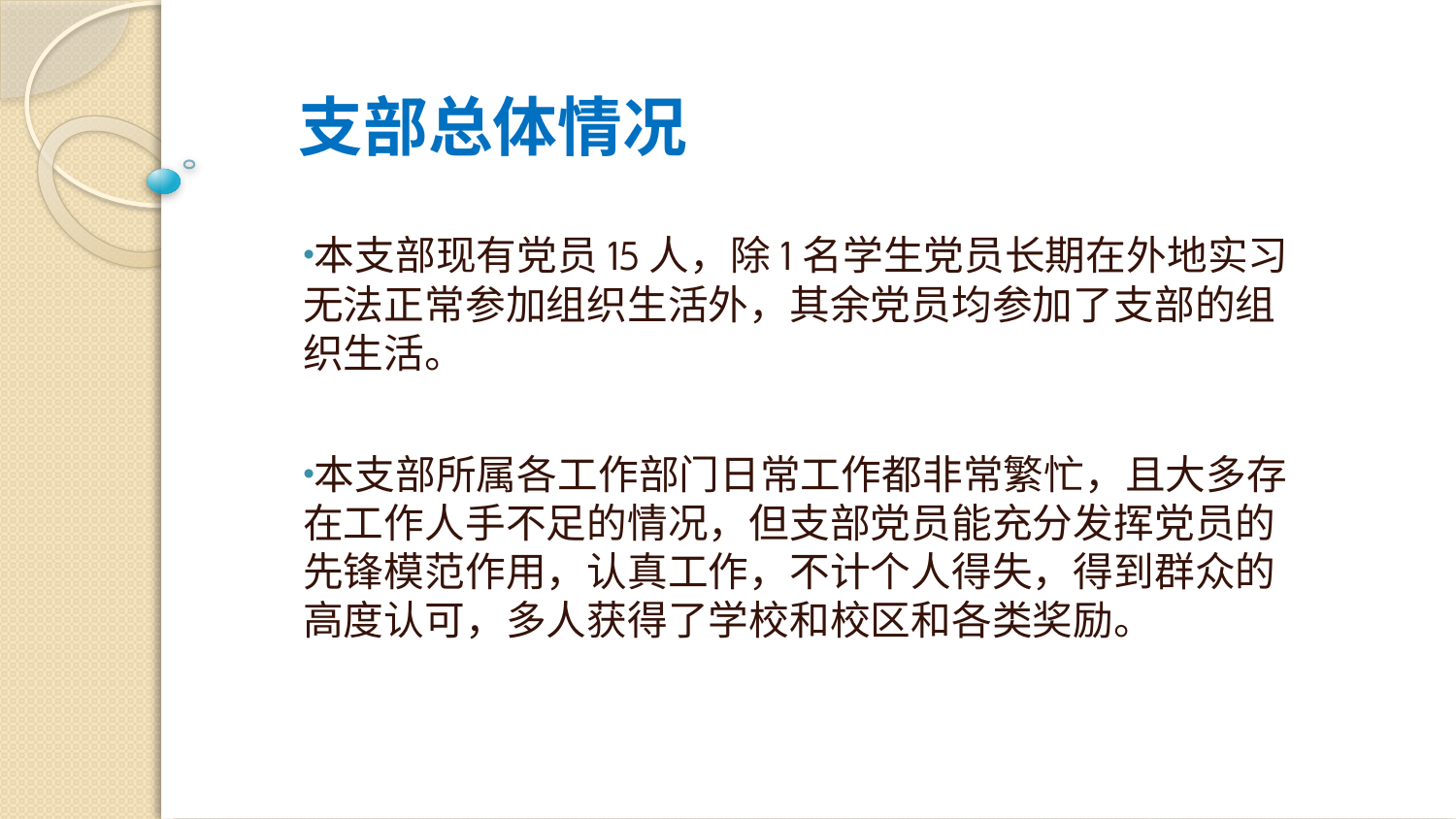

# 支部总体情况
本支部现有党员15人，除1名学生党员长期在外地实习无法正常参加组织生活外，其余党员均参加了支部的组织生活。

本支部所属各工作部门日常工作都非常繁忙，且大多存在工作人手不足的情况，但支部党员能充分发挥党员的先锋模范作用，认真工作，不计个人得失，得到群众的高度认可，多人获得了学校和校区和各类奖励。